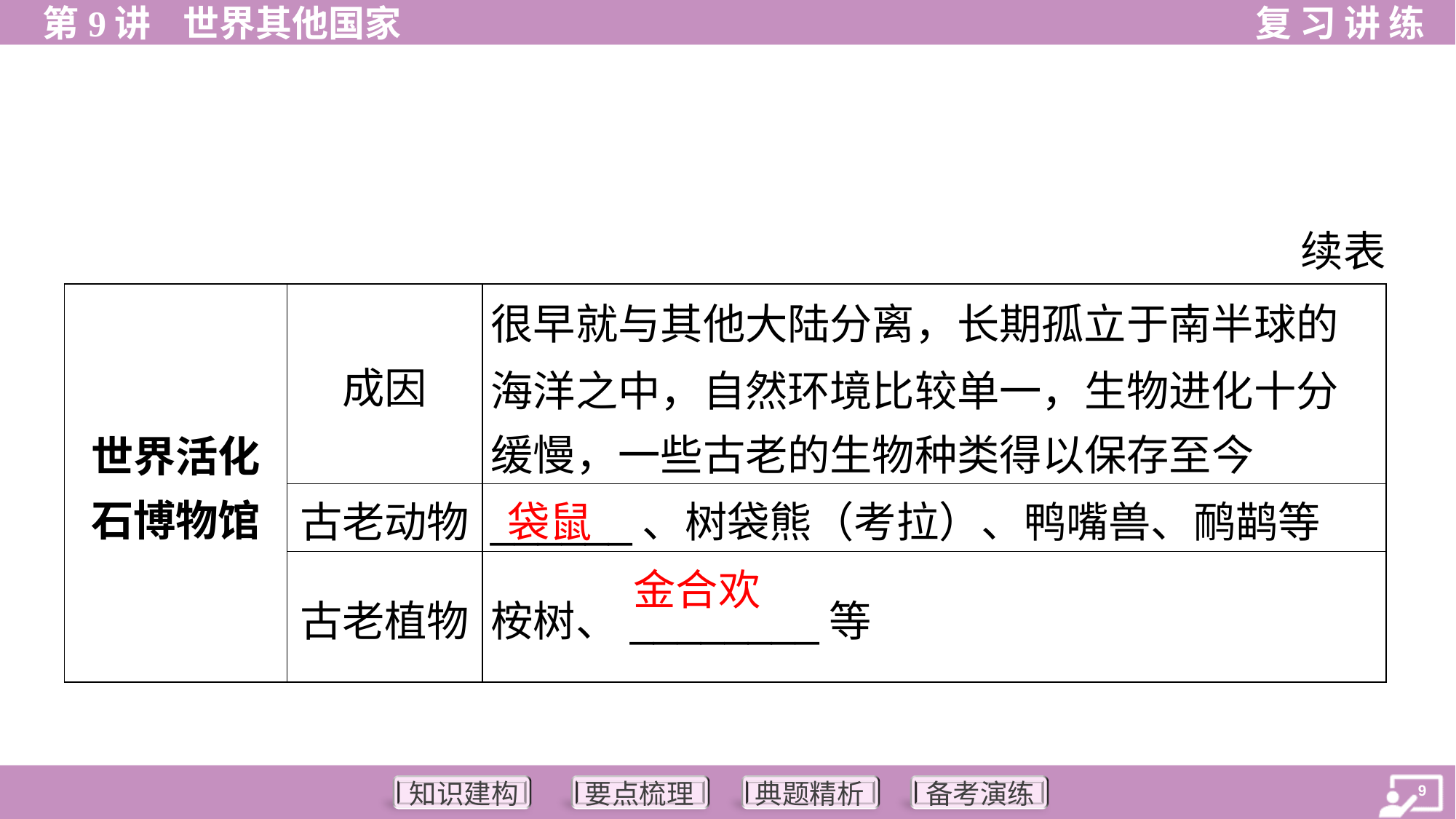

续表
| 世界活化 石博物馆 | 成因 | 很早就与其他大陆分离，长期孤立于南半球的 海洋之中，自然环境比较单一，生物进化十分 缓慢，一些古老的生物种类得以保存至今 |
| --- | --- | --- |
|  | 古老动物 | \_\_\_\_\_\_、树袋熊（考拉）、鸭嘴兽、鸸鹋等 |
|  | 古老植物 | 桉树、\_\_\_\_\_\_\_\_等 |
袋鼠
金合欢